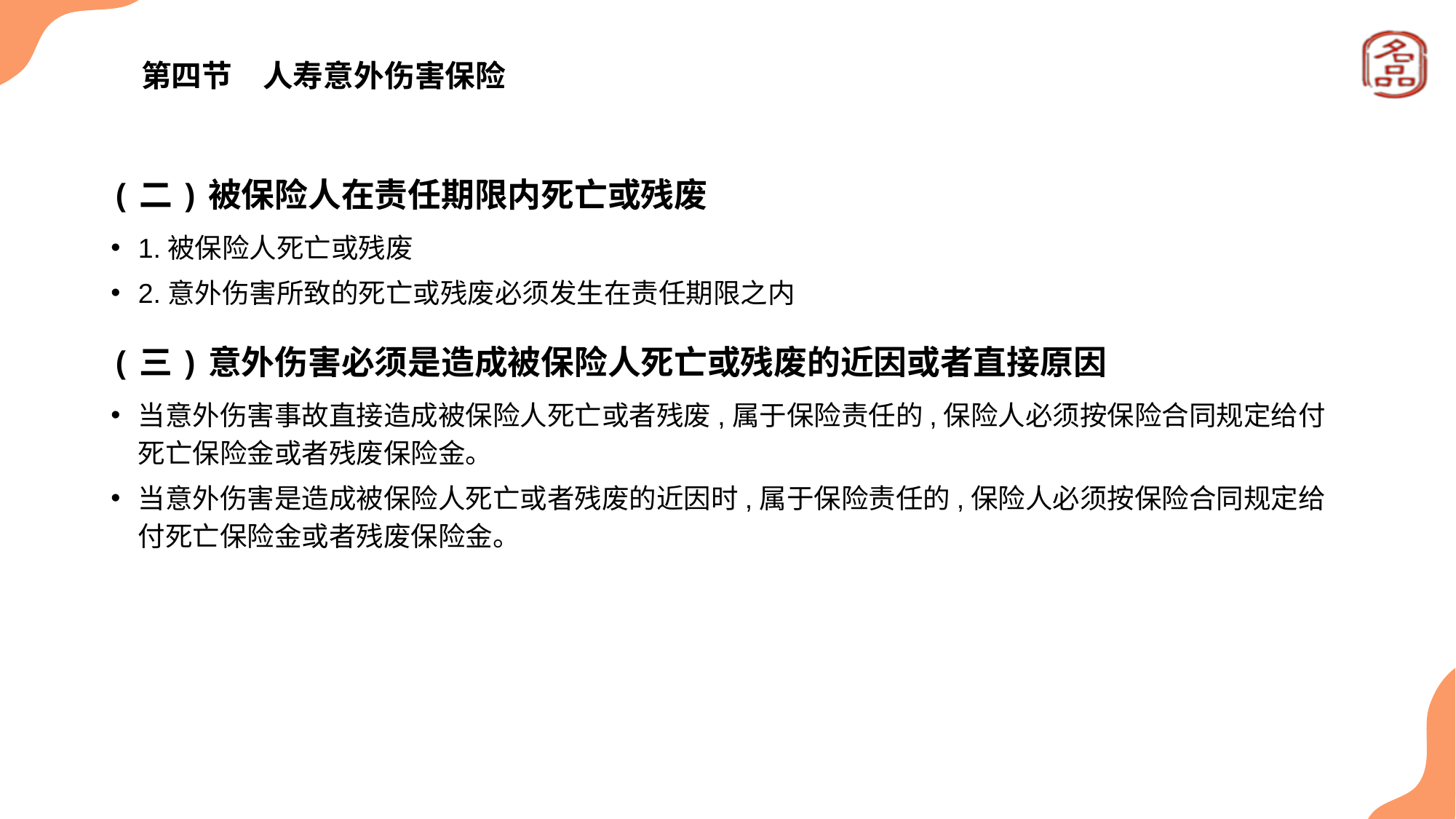

# 第四节　人寿意外伤害保险
(二)被保险人在责任期限内死亡或残废
1.被保险人死亡或残废
2.意外伤害所致的死亡或残废必须发生在责任期限之内
(三)意外伤害必须是造成被保险人死亡或残废的近因或者直接原因
当意外伤害事故直接造成被保险人死亡或者残废,属于保险责任的,保险人必须按保险合同规定给付死亡保险金或者残废保险金。
当意外伤害是造成被保险人死亡或者残废的近因时,属于保险责任的,保险人必须按保险合同规定给付死亡保险金或者残废保险金。